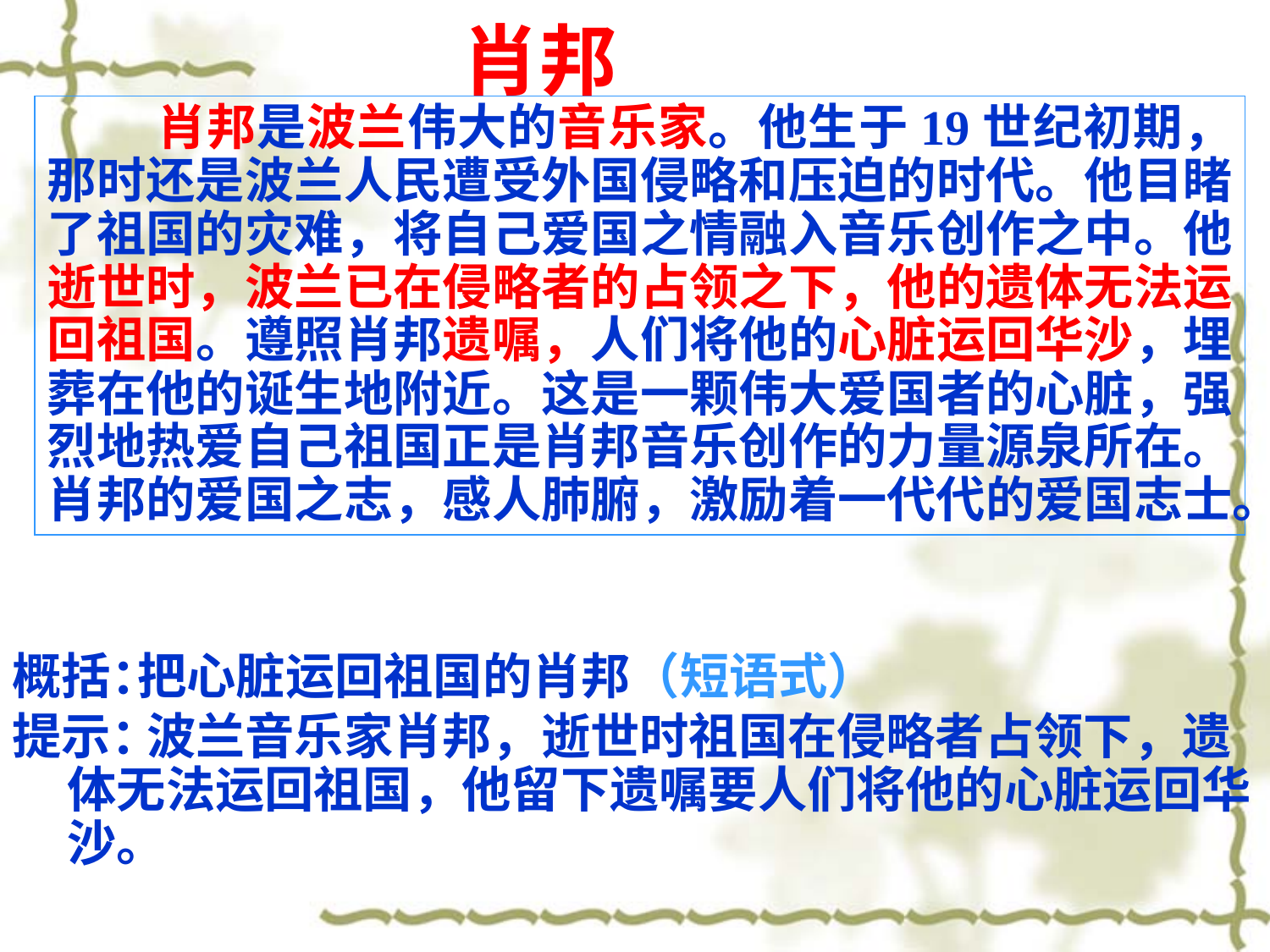

肖邦
        肖邦是波兰伟大的音乐家。他生于19世纪初期，那时还是波兰人民遭受外国侵略和压迫的时代。他目睹了祖国的灾难，将自己爱国之情融入音乐创作之中。他逝世时，波兰已在侵略者的占领之下，他的遗体无法运回祖国。遵照肖邦遗嘱，人们将他的心脏运回华沙，埋葬在他的诞生地附近。这是一颗伟大爱国者的心脏，强烈地热爱自己祖国正是肖邦音乐创作的力量源泉所在。肖邦的爱国之志，感人肺腑，激励着一代代的爱国志士。
概括：
把心脏运回祖国的肖邦（短语式）
提示：
      波兰音乐家肖邦，逝世时祖国在侵略者占领下，遗体无法运回祖国，他留下遗嘱要人们将他的心脏运回华沙。